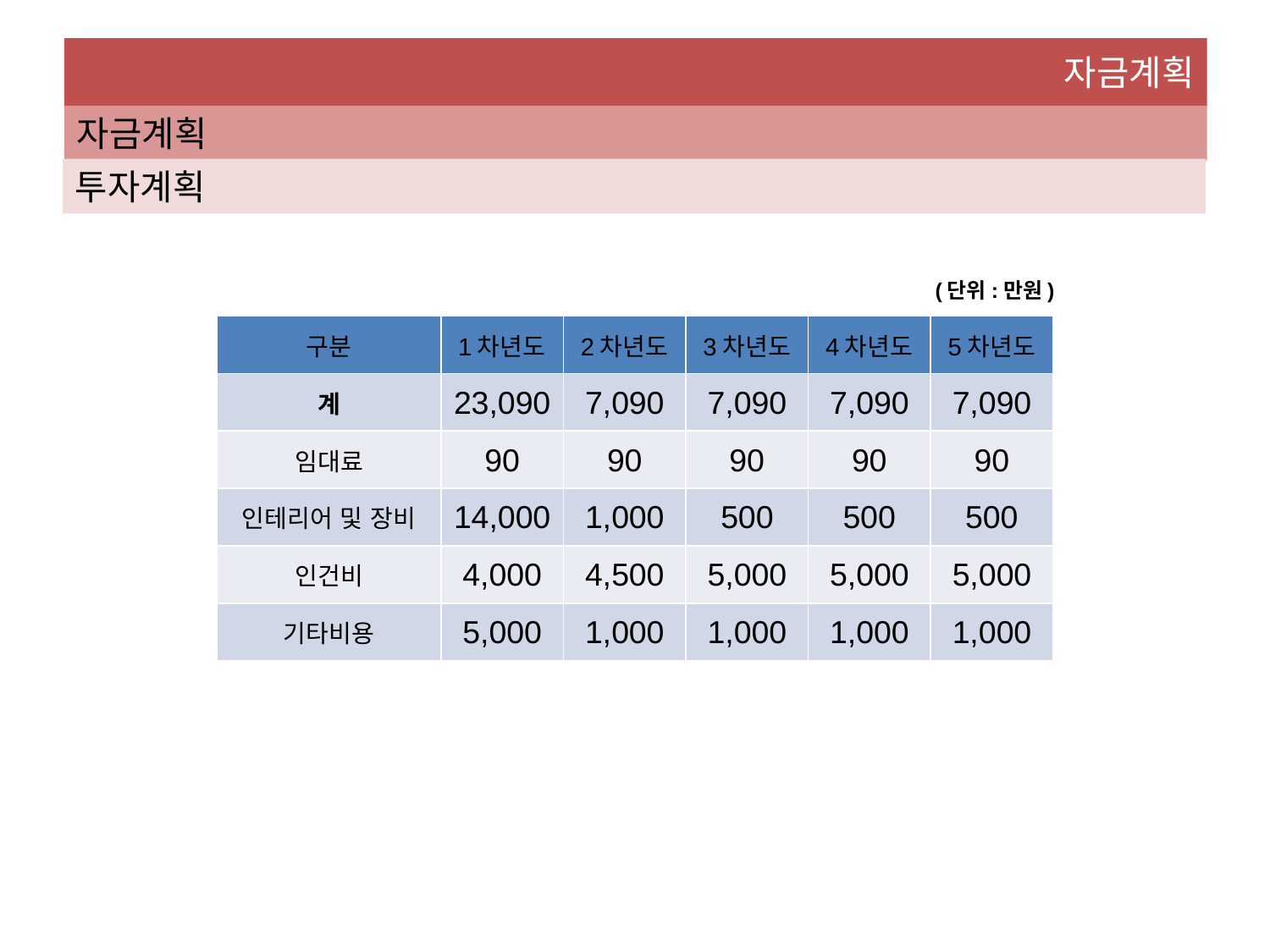

자금계획
자금계획
투자계획
   (단위:만원)
| 구분 | 1차년도 | 2차년도 | 3차년도 | 4차년도 | 5차년도 |
| --- | --- | --- | --- | --- | --- |
| 계 | 23,090 | 7,090 | 7,090 | 7,090 | 7,090 |
| 임대료 | 90 | 90 | 90 | 90 | 90 |
| 인테리어 및 장비 | 14,000 | 1,000 | 500 | 500 | 500 |
| 인건비 | 4,000 | 4,500 | 5,000 | 5,000 | 5,000 |
| 기타비용 | 5,000 | 1,000 | 1,000 | 1,000 | 1,000 |